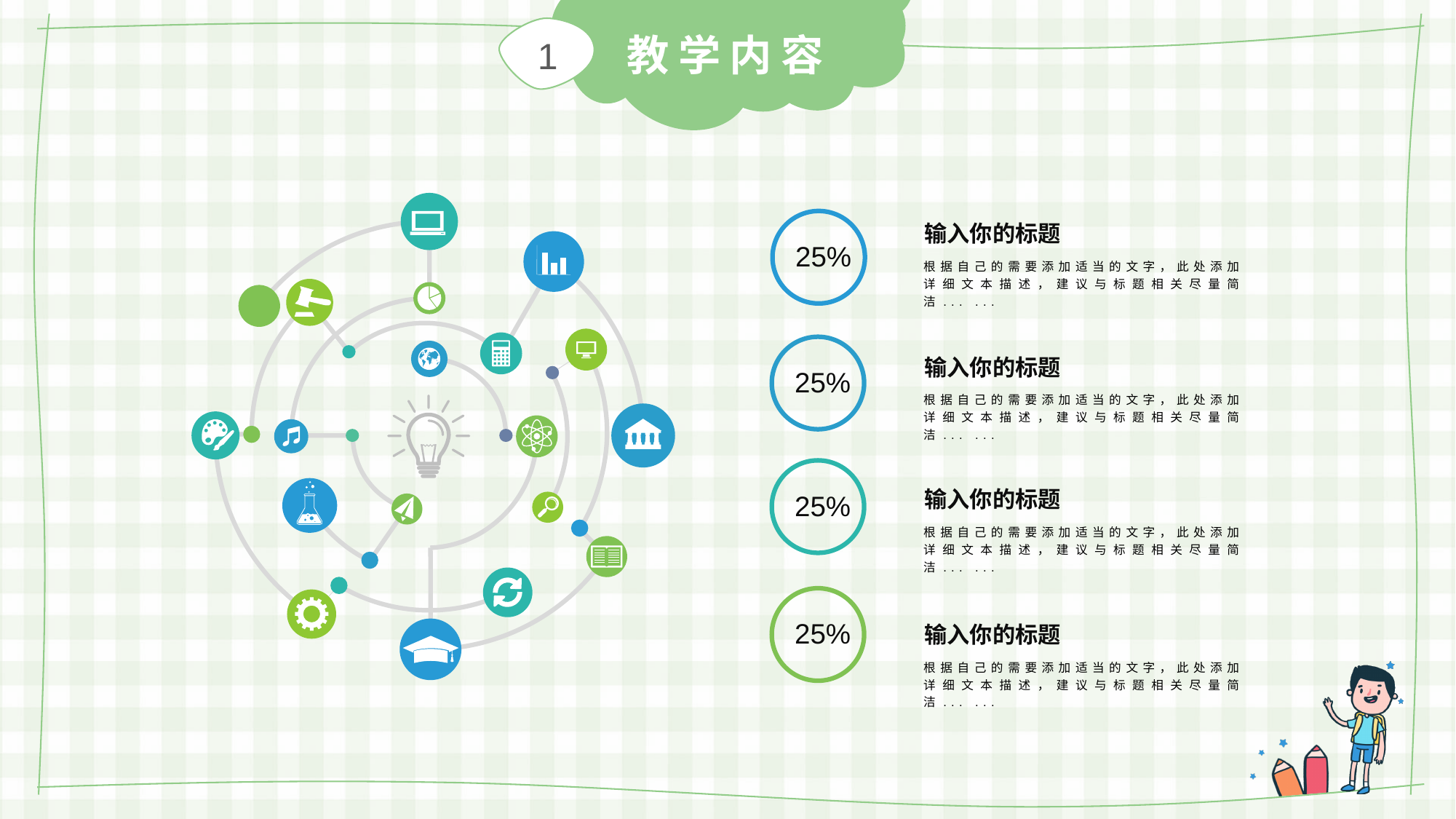

1
教学内容

输入你的标题
根据自己的需要添加适当的文字，此处添加详细文本描述，建议与标题相关尽量简洁... ...
25%

输入你的标题
根据自己的需要添加适当的文字，此处添加详细文本描述，建议与标题相关尽量简洁... ...
25%

输入你的标题
根据自己的需要添加适当的文字，此处添加详细文本描述，建议与标题相关尽量简洁... ...
25%

25%
输入你的标题
根据自己的需要添加适当的文字，此处添加详细文本描述，建议与标题相关尽量简洁... ...